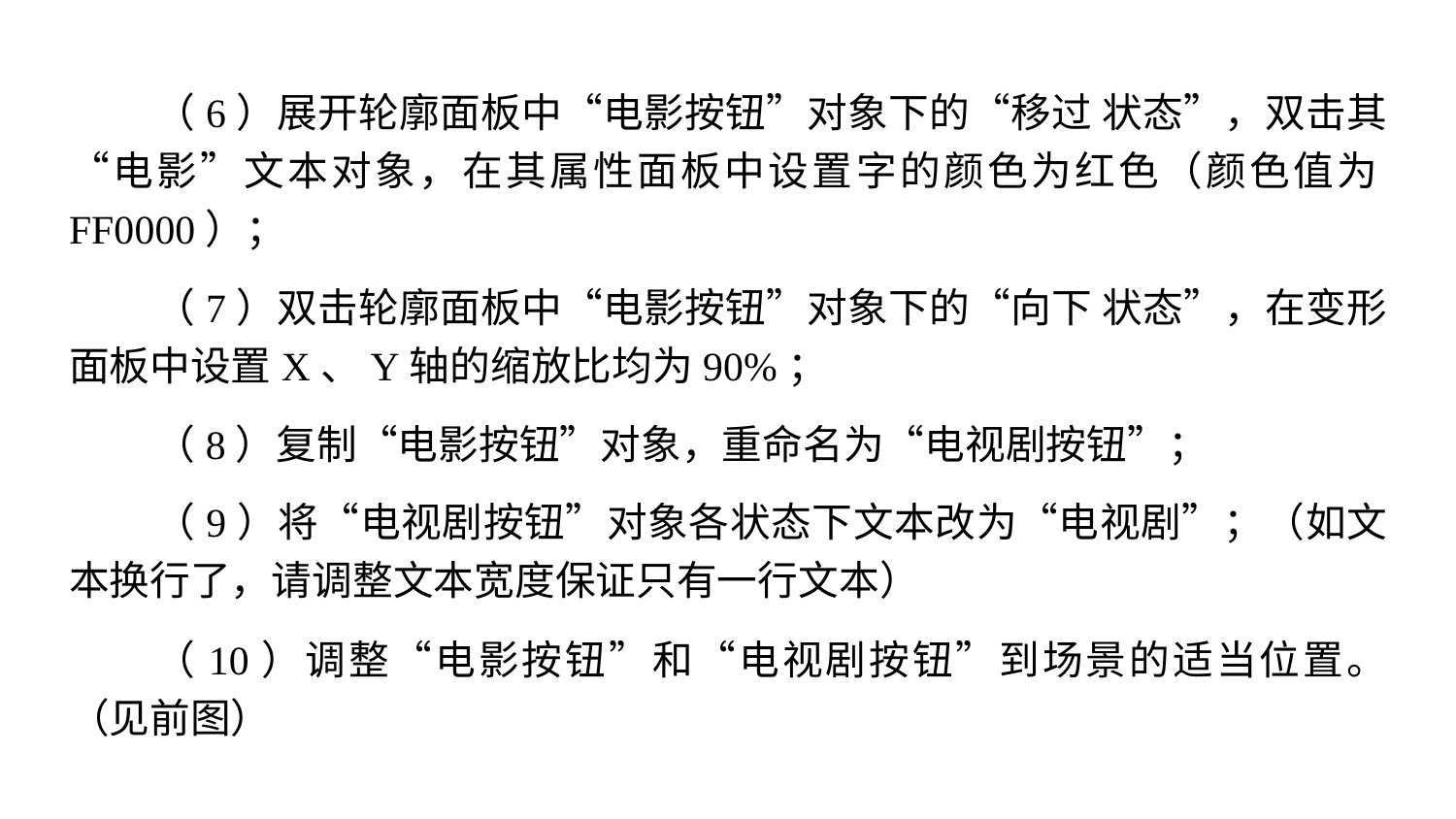

（6）展开轮廓面板中“电影按钮”对象下的“移过 状态”，双击其“电影”文本对象，在其属性面板中设置字的颜色为红色（颜色值为FF0000）；
（7）双击轮廓面板中“电影按钮”对象下的“向下 状态”，在变形面板中设置X、Y轴的缩放比均为90%；
（8）复制“电影按钮”对象，重命名为“电视剧按钮”；
（9）将“电视剧按钮”对象各状态下文本改为“电视剧”；（如文本换行了，请调整文本宽度保证只有一行文本）
（10）调整“电影按钮”和“电视剧按钮”到场景的适当位置。（见前图）